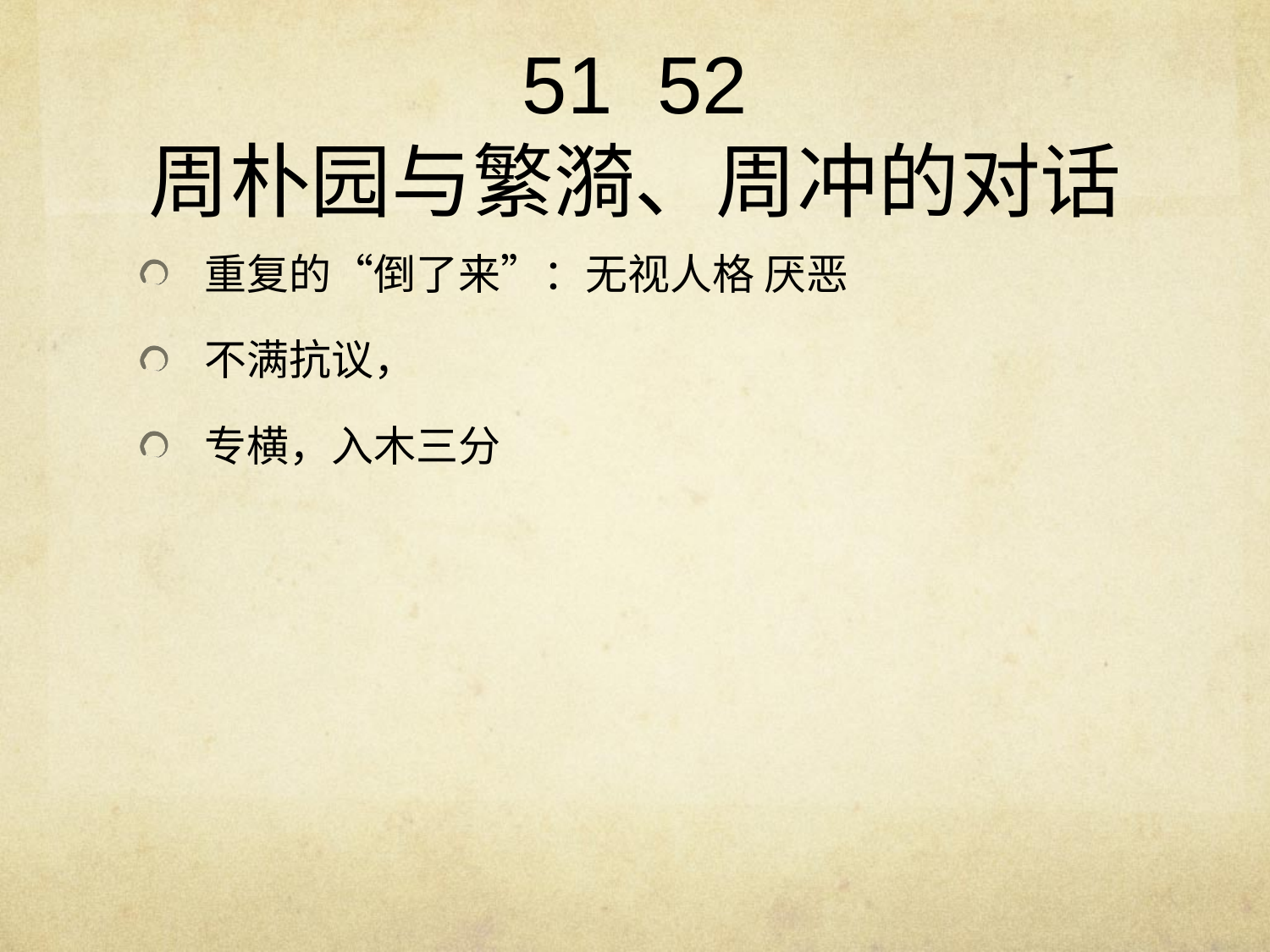

# 51  52 周朴园与繁漪、周冲的对话
重复的“倒了来”：无视人格 厌恶
不满抗议，
专横，入木三分